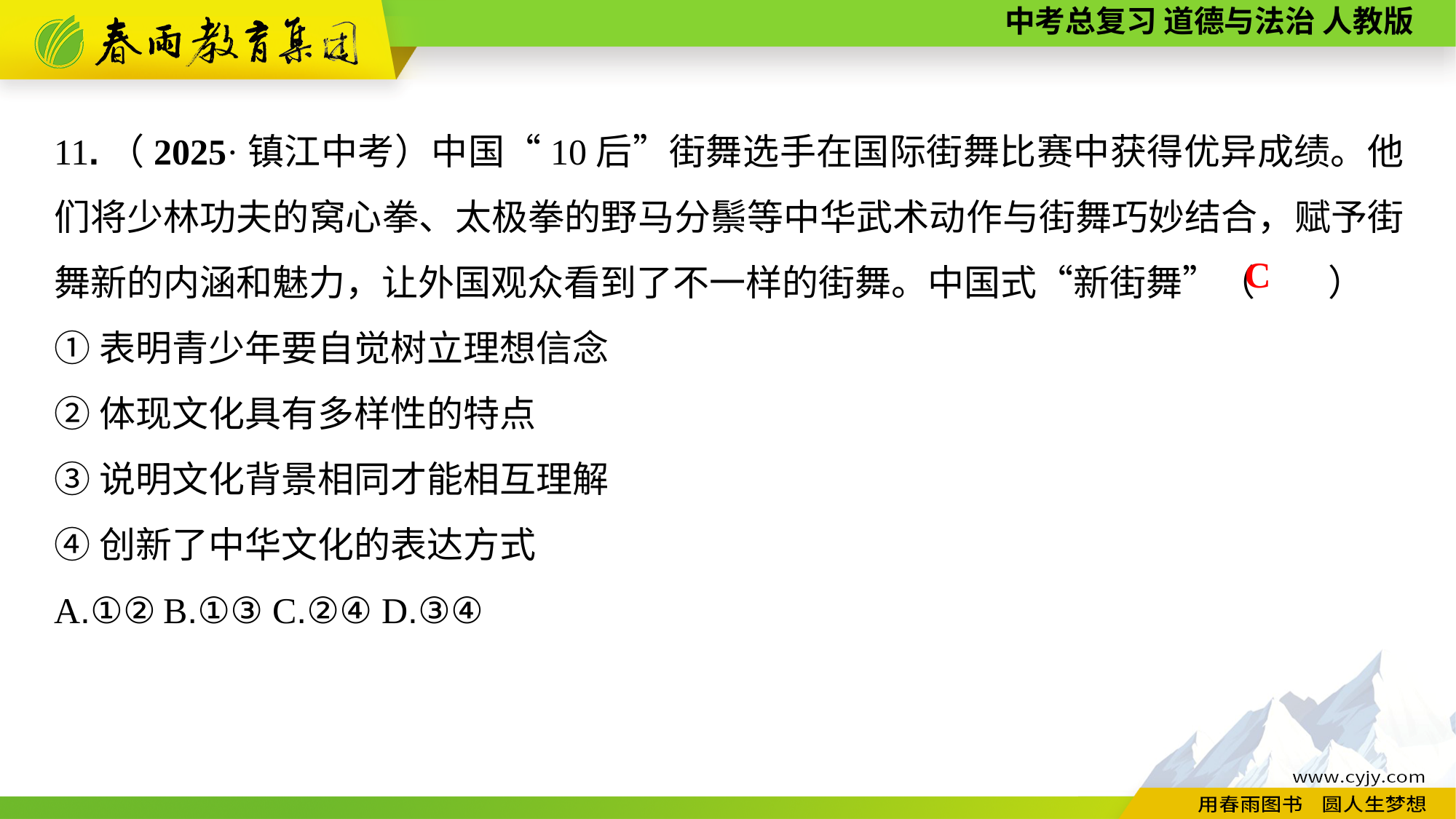

11.（2025·镇江中考）中国“10后”街舞选手在国际街舞比赛中获得优异成绩。他们将少林功夫的窝心拳、太极拳的野马分鬃等中华武术动作与街舞巧妙结合，赋予街舞新的内涵和魅力，让外国观众看到了不一样的街舞。中国式“新街舞”（　　）
①表明青少年要自觉树立理想信念
②体现文化具有多样性的特点
③说明文化背景相同才能相互理解
④创新了中华文化的表达方式
A.①②	B.①③	C.②④	D.③④
C